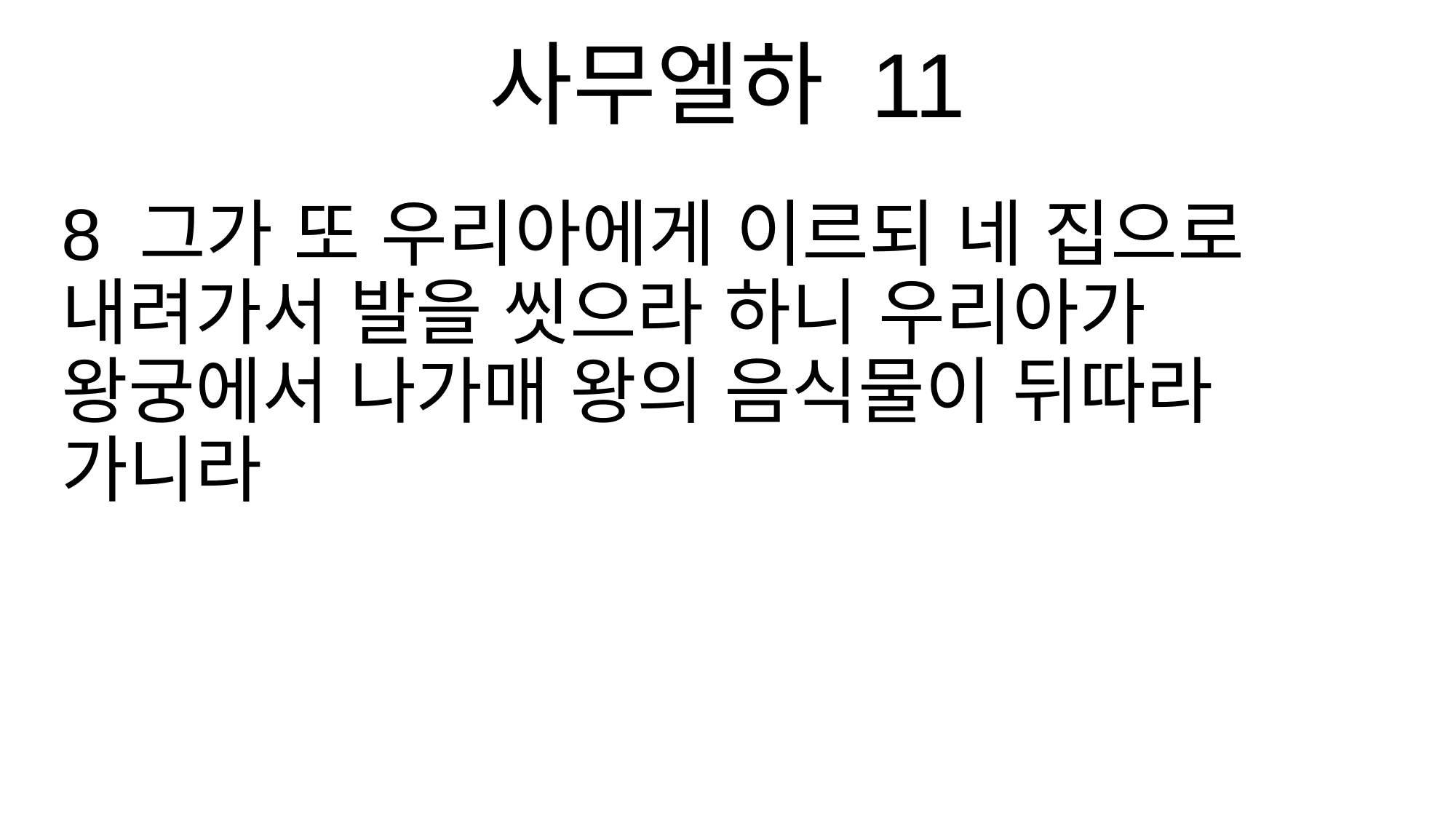

사무엘하 11
8 그가 또 우리아에게 이르되 네 집으로 내려가서 발을 씻으라 하니 우리아가 왕궁에서 나가매 왕의 음식물이 뒤따라 가니라